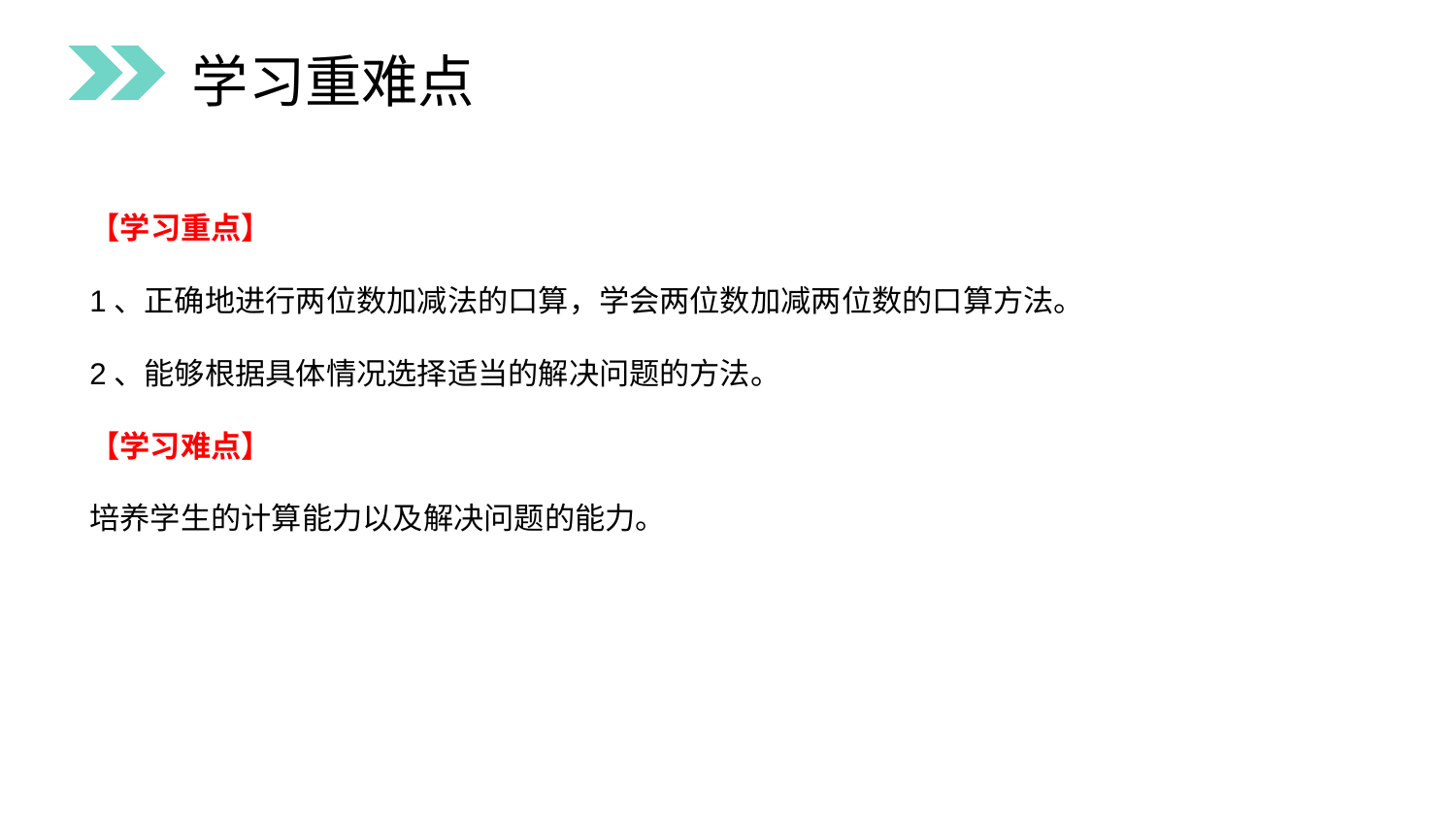

学习重难点
【学习重点】
1、正确地进行两位数加减法的口算，学会两位数加减两位数的口算方法。
2、能够根据具体情况选择适当的解决问题的方法。
【学习难点】
培养学生的计算能力以及解决问题的能力。